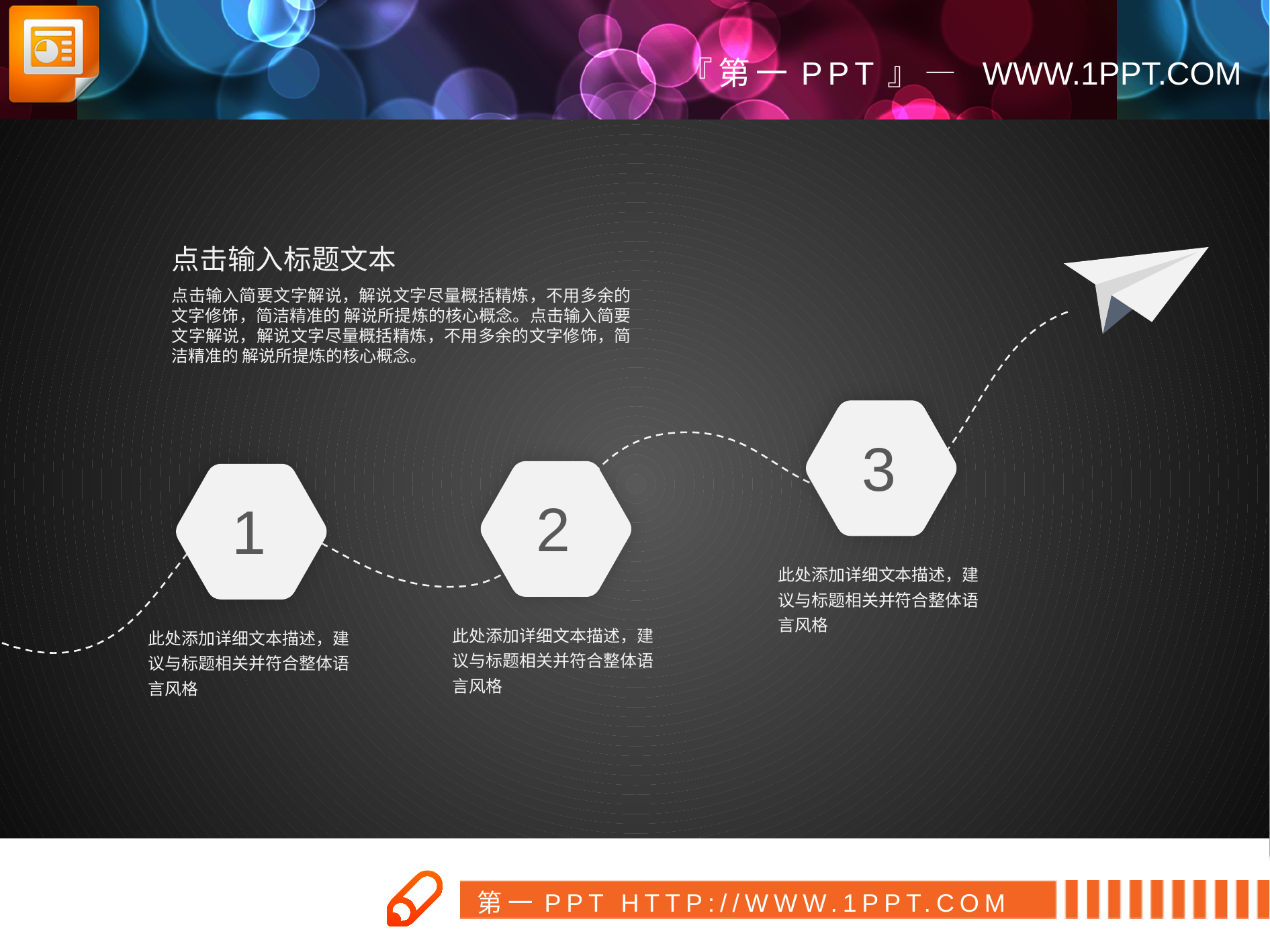

点击输入标题文本

点击输入简要文字解说，解说文字尽量概括精炼，不用多余的文字修饰，简洁精准的 解说所提炼的核心概念。点击输入简要文字解说，解说文字尽量概括精炼，不用多余的文字修饰，简洁精准的 解说所提炼的核心概念。

3

2
1
此处添加详细文本描述，建议与标题相关并符合整体语言风格
此处添加详细文本描述，建议与标题相关并符合整体语言风格
此处添加详细文本描述，建议与标题相关并符合整体语言风格